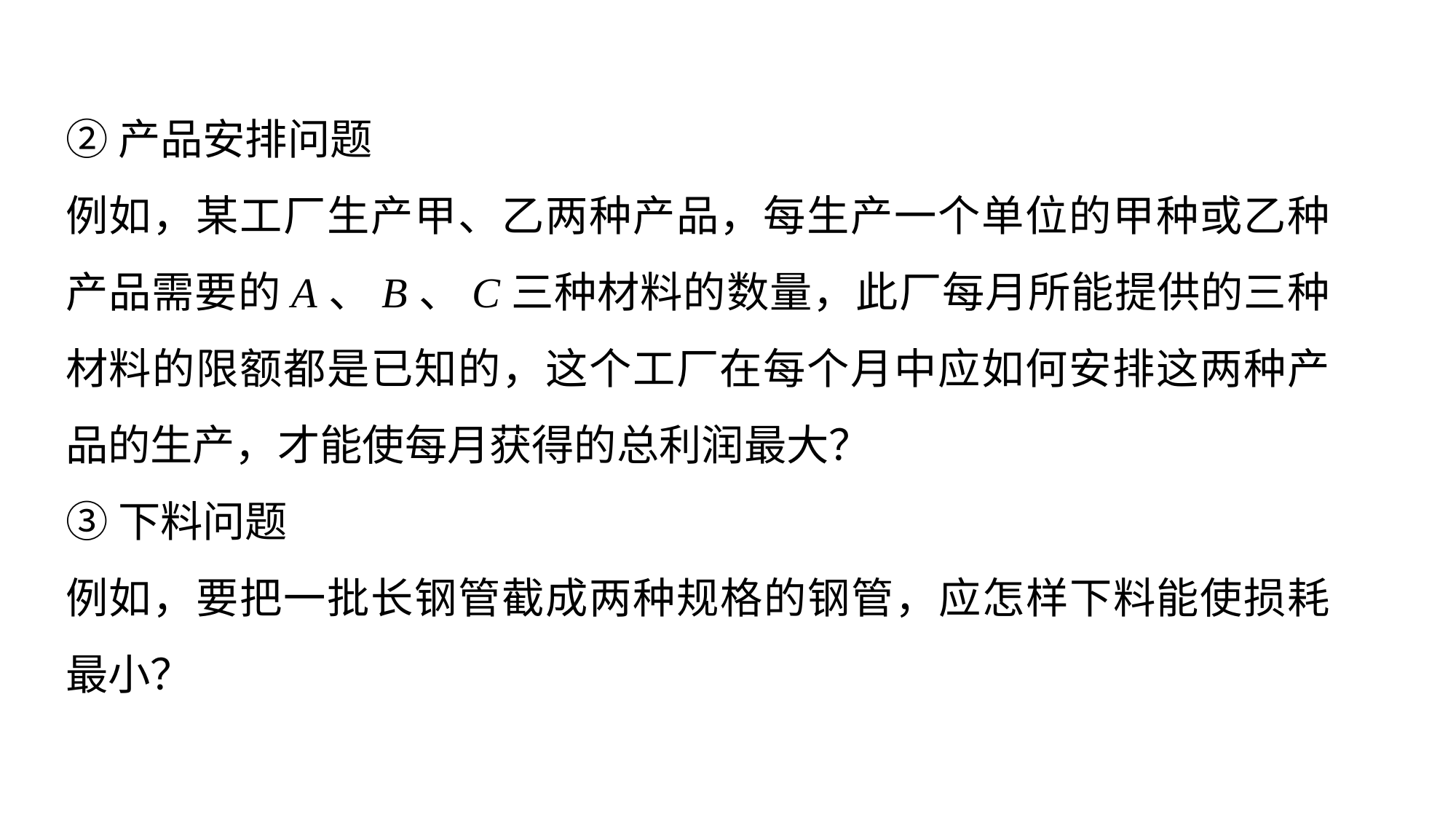

②产品安排问题
例如，某工厂生产甲、乙两种产品，每生产一个单位的甲种或乙种产品需要的A、B、C三种材料的数量，此厂每月所能提供的三种材料的限额都是已知的，这个工厂在每个月中应如何安排这两种产品的生产，才能使每月获得的总利润最大？
③下料问题
例如，要把一批长钢管截成两种规格的钢管，应怎样下料能使损耗最小？